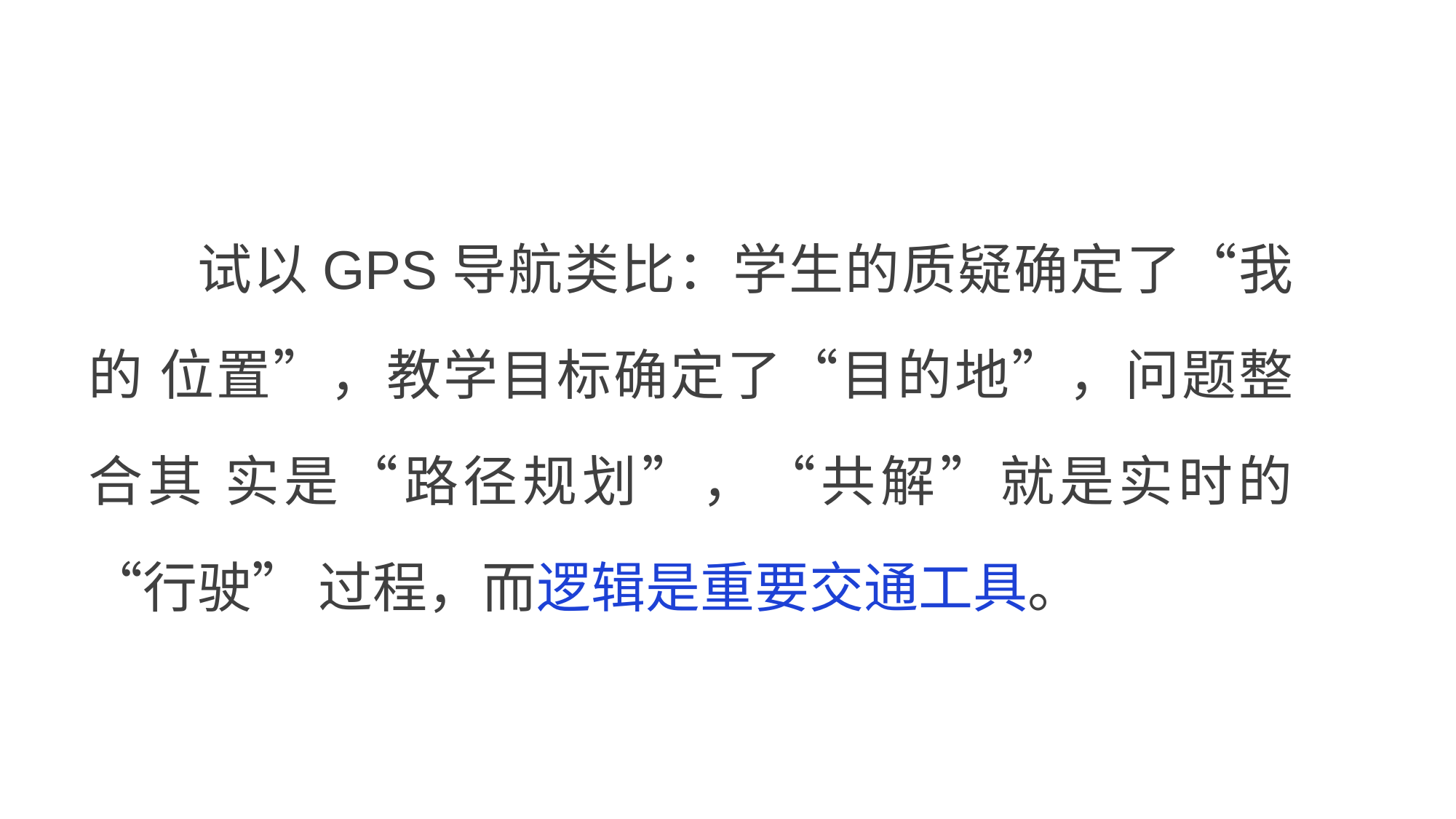

试以GPS导航类比：学生的质疑确定了“我的 位置”，教学目标确定了“目的地”，问题整合其 实是“路径规划”，“共解”就是实时的“行驶” 过程，而逻辑是重要交通工具。